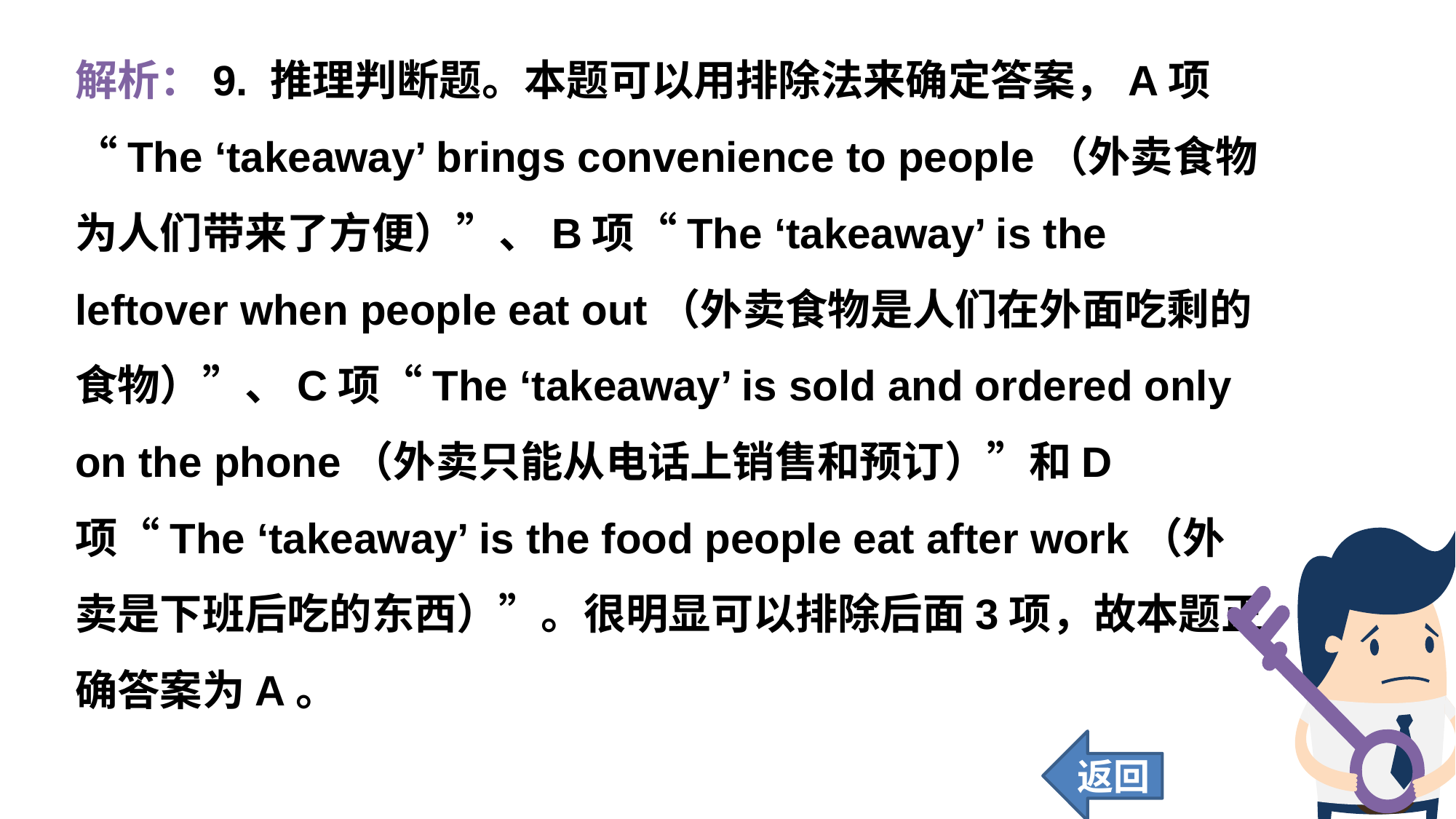

解析：9. 推理判断题。本题可以用排除法来确定答案，A项“The ‘takeaway’ brings convenience to people（外卖食物为人们带来了方便）”、B项“The ‘takeaway’ is the leftover when people eat out（外卖食物是人们在外面吃剩的食物）”、C项“The ‘takeaway’ is sold and ordered only on the phone（外卖只能从电话上销售和预订）”和D项“The ‘takeaway’ is the food people eat after work（外卖是下班后吃的东西）”。很明显可以排除后面3项，故本题正确答案为A。

返回
256